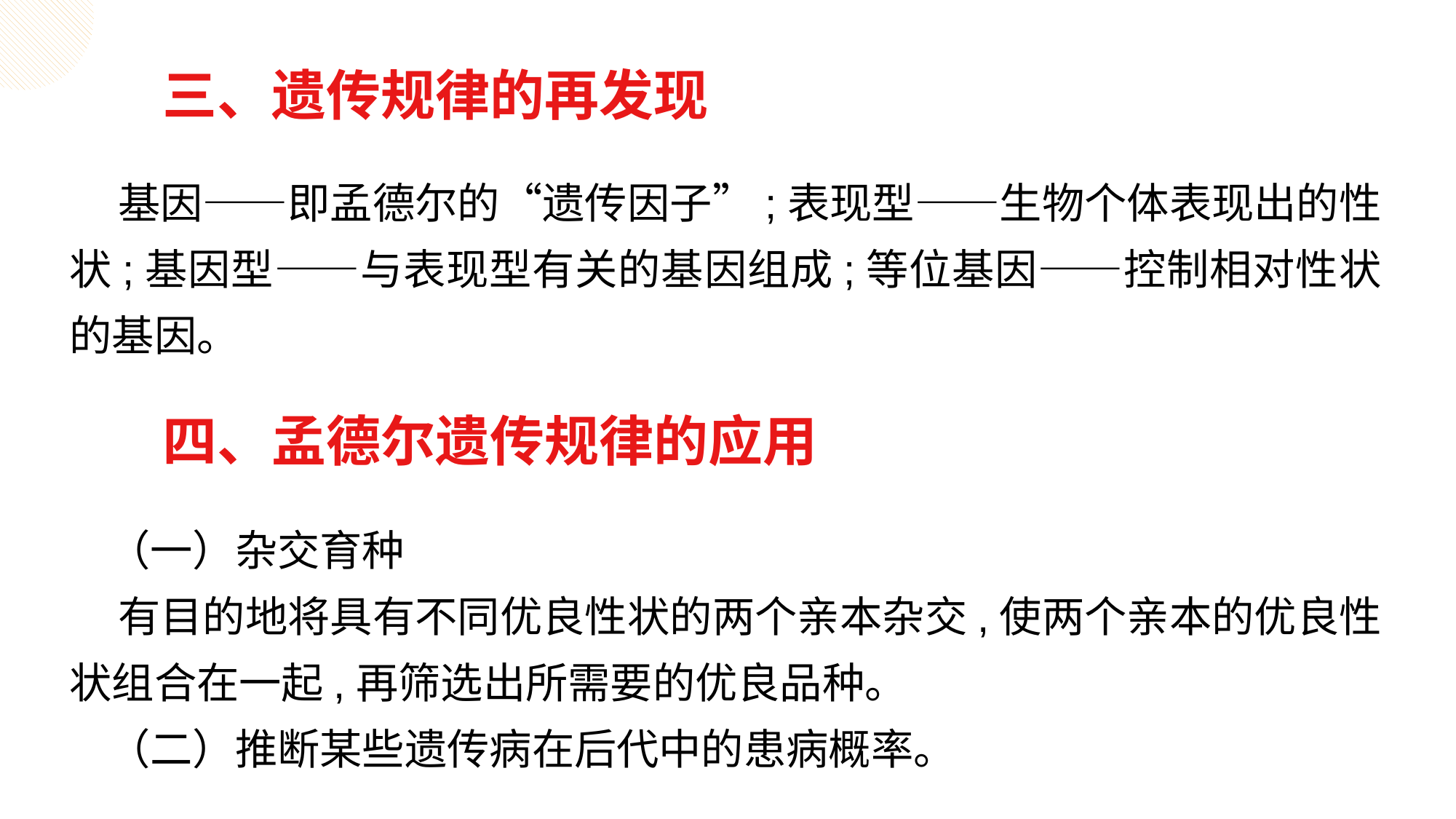

三、遗传规律的再发现
    基因——即孟德尔的“遗传因子”;表现型——生物个体表现出的性状;基因型——与表现型有关的基因组成;等位基因——控制相对性状的基因。
四、孟德尔遗传规律的应用
   （一）杂交育种
    有目的地将具有不同优良性状的两个亲本杂交,使两个亲本的优良性状组合在一起,再筛选出所需要的优良品种。
   （二）推断某些遗传病在后代中的患病概率。